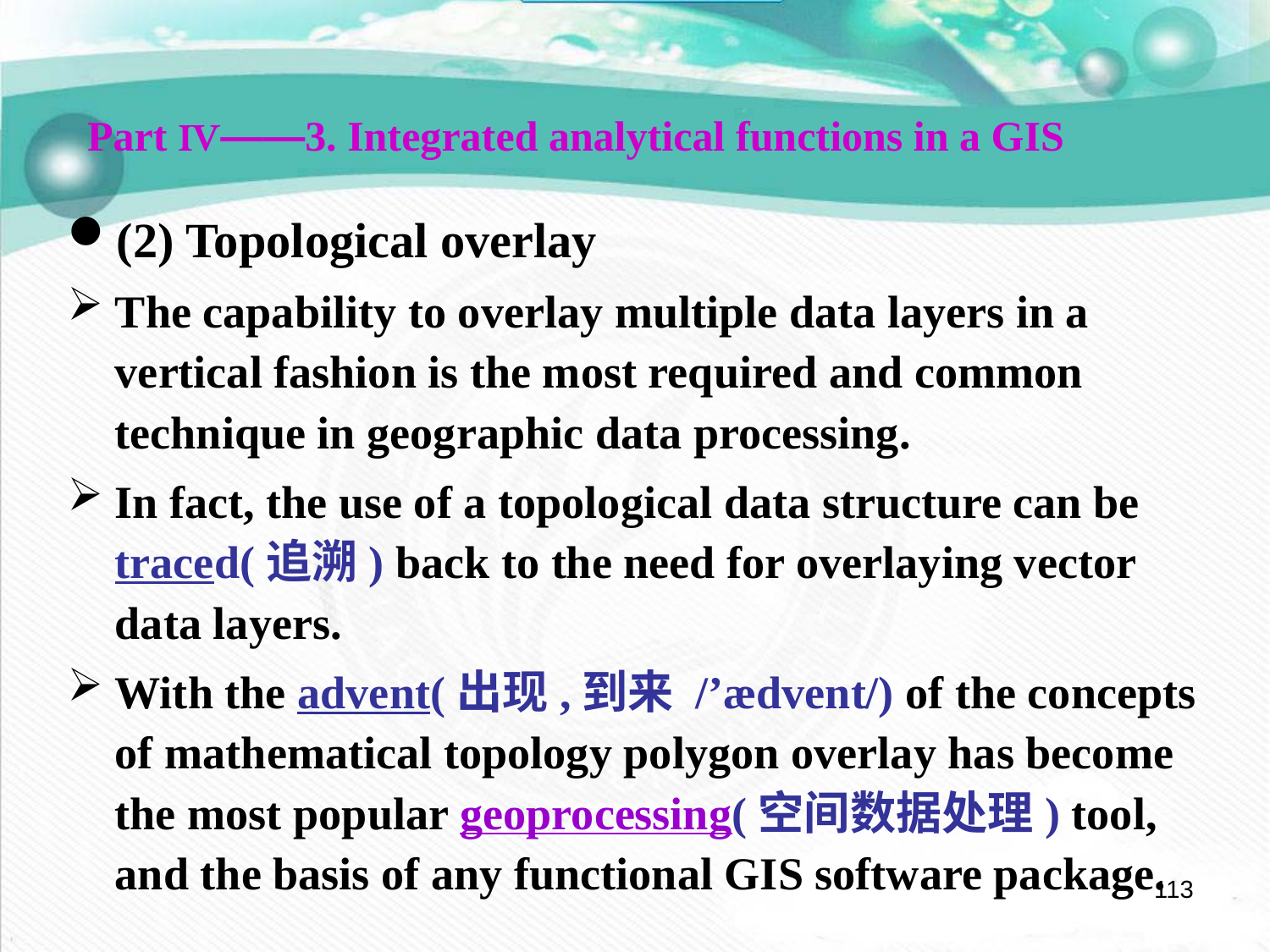

Part Ⅳ——3. Integrated analytical functions in a GIS
(2) Topological overlay
The capability to overlay multiple data layers in a vertical fashion is the most required and common technique in geographic data processing.
In fact, the use of a topological data structure can be traced(追溯) back to the need for overlaying vector data layers.
With the advent(出现,到来 /’ædvent/) of the concepts of mathematical topology polygon overlay has become the most popular geoprocessing(空间数据处理) tool, and the basis of any functional GIS software package.
113